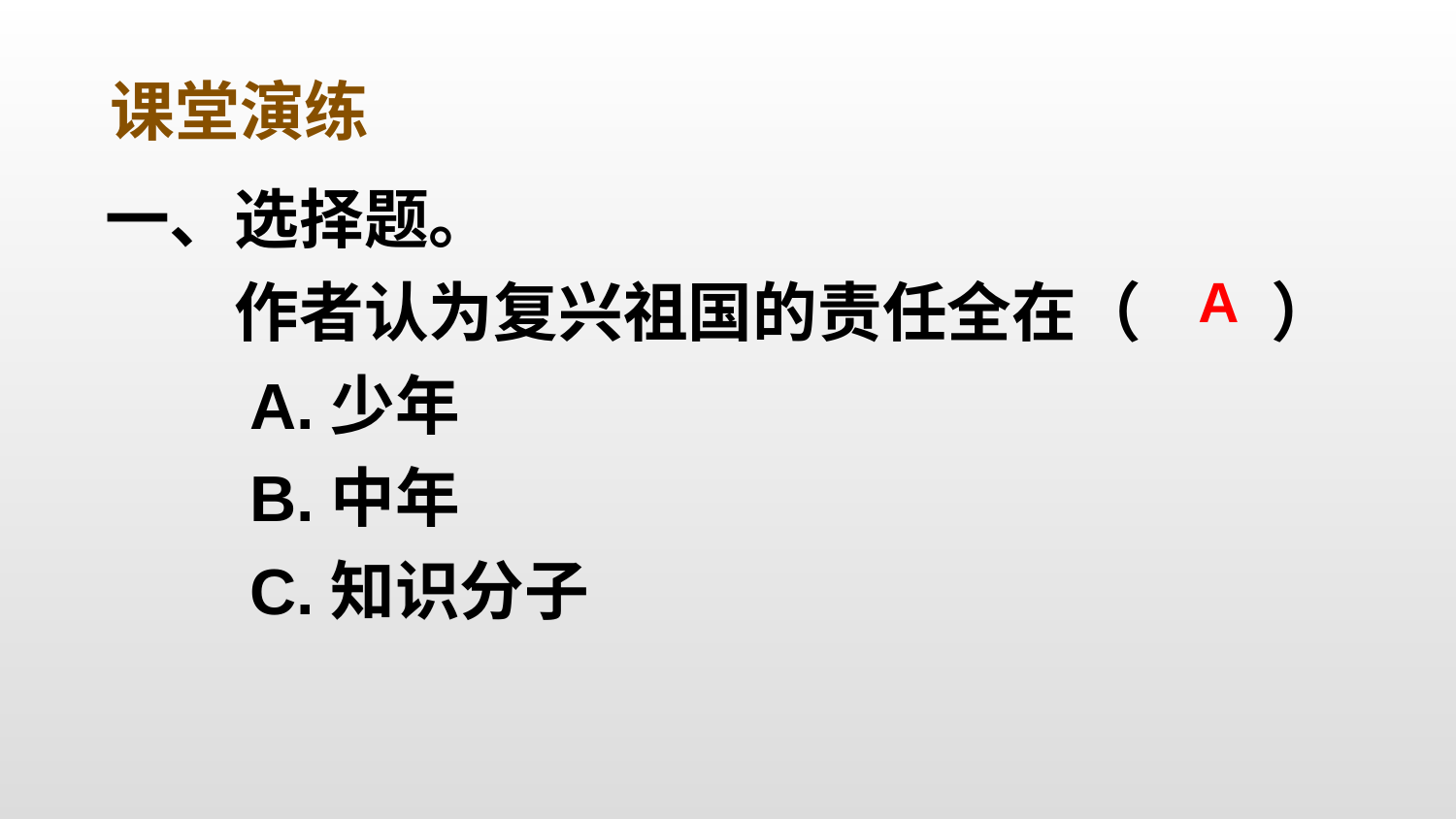

课堂演练
一、选择题。
　　作者认为复兴祖国的责任全在（　　）
　　A.少年
　　B.中年
　　C.知识分子
A